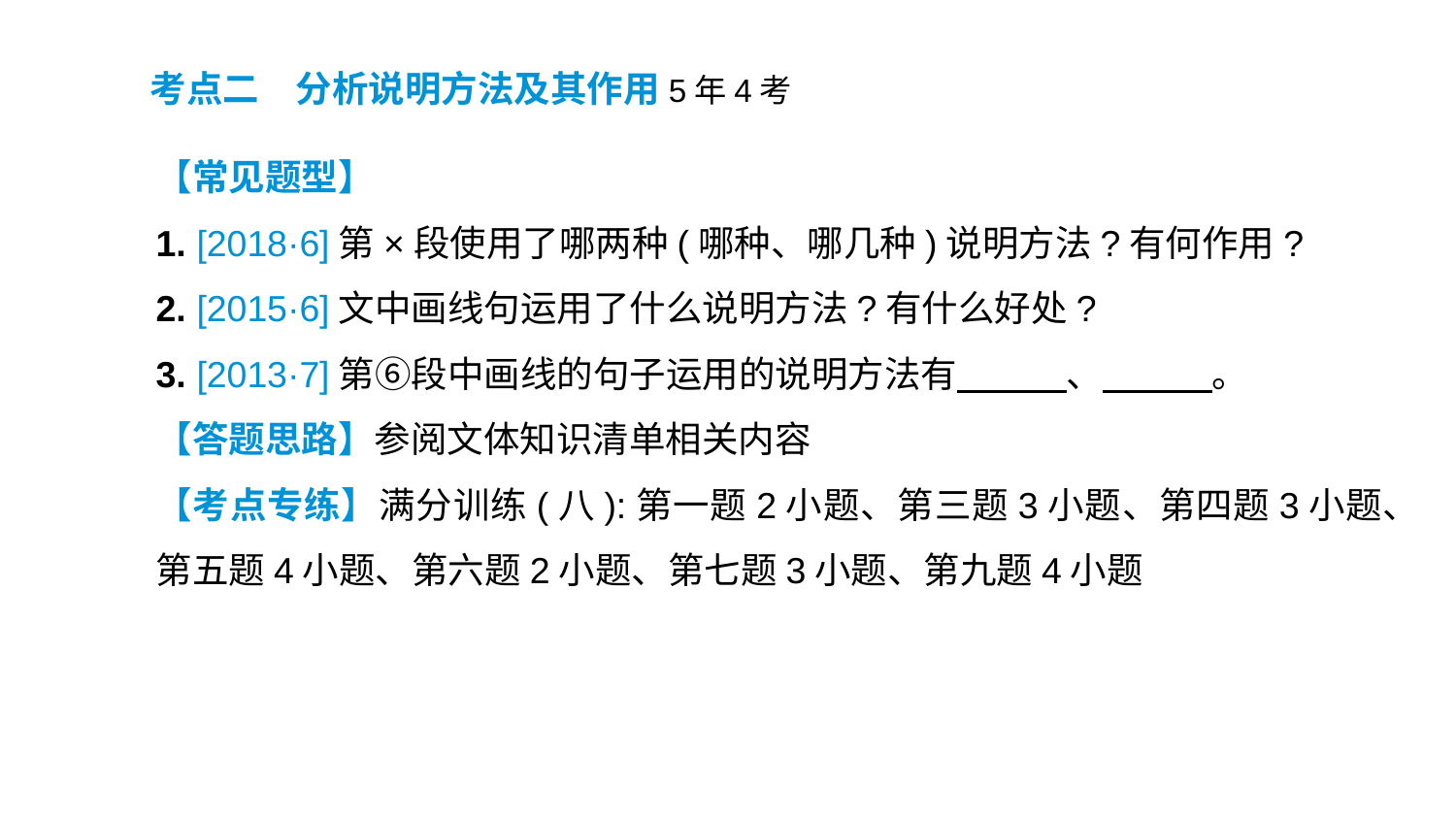

考点二　分析说明方法及其作用5年4考
【常见题型】
1. [2018·6]第×段使用了哪两种(哪种、哪几种)说明方法?有何作用?
2. [2015·6]文中画线句运用了什么说明方法?有什么好处?
3. [2013·7]第⑥段中画线的句子运用的说明方法有　　　、　　　。
【答题思路】参阅文体知识清单相关内容
【考点专练】满分训练(八):第一题2小题、第三题3小题、第四题3小题、第五题4小题、第六题2小题、第七题3小题、第九题4小题